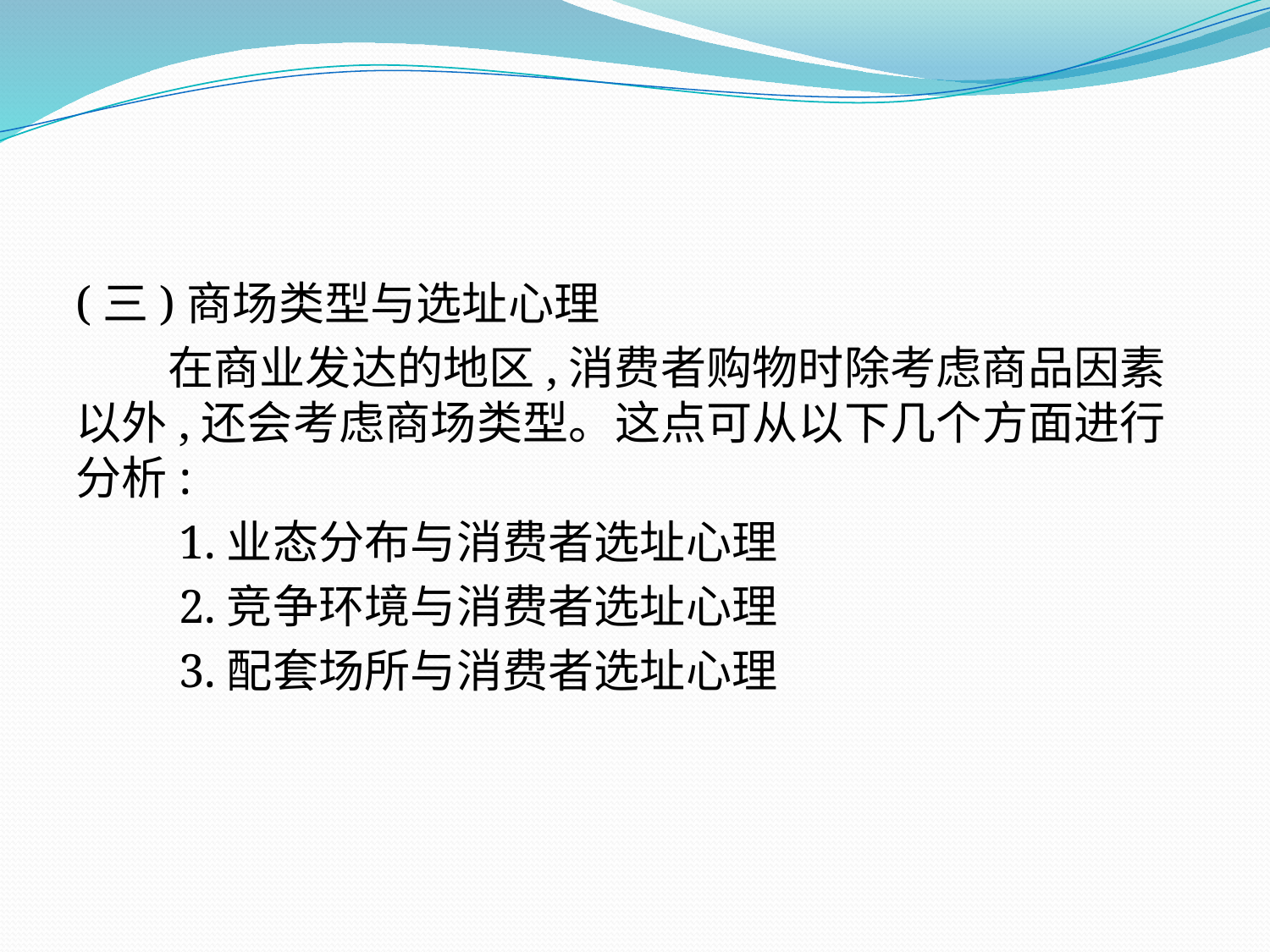

(三)商场类型与选址心理
　　在商业发达的地区,消费者购物时除考虑商品因素以外,还会考虑商场类型。这点可从以下几个方面进行分析:
　　1.业态分布与消费者选址心理
　　2.竞争环境与消费者选址心理
　　3.配套场所与消费者选址心理